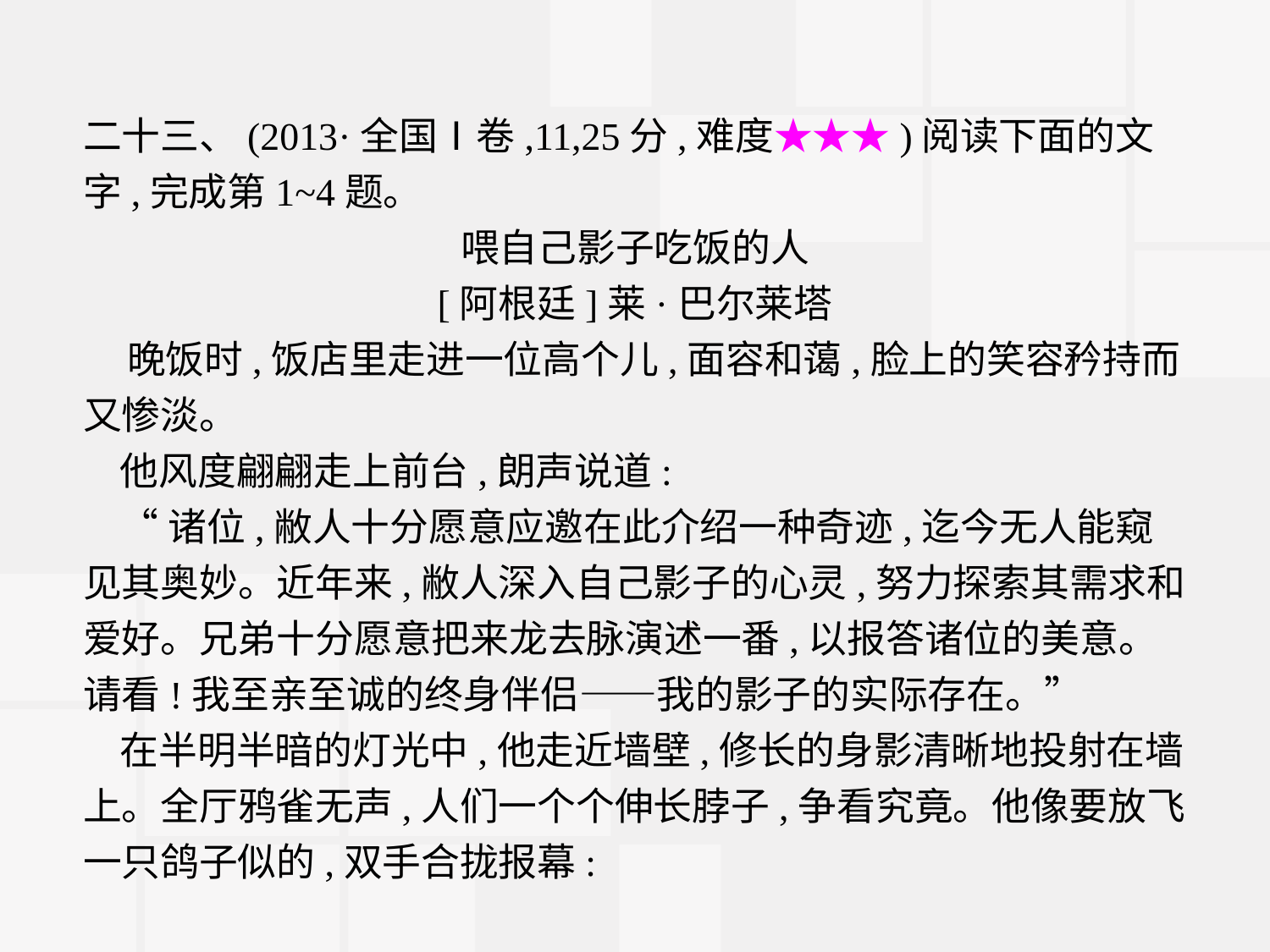

二十三、(2013·全国Ⅰ卷,11,25分,难度★★★)阅读下面的文字,完成第1~4题。
喂自己影子吃饭的人
[阿根廷]莱·巴尔莱塔
    晚饭时,饭店里走进一位高个儿,面容和蔼,脸上的笑容矜持而又惨淡。
他风度翩翩走上前台,朗声说道:
“诸位,敝人十分愿意应邀在此介绍一种奇迹,迄今无人能窥见其奥妙。近年来,敝人深入自己影子的心灵,努力探索其需求和爱好。兄弟十分愿意把来龙去脉演述一番,以报答诸位的美意。请看!我至亲至诚的终身伴侣——我的影子的实际存在。”
在半明半暗的灯光中,他走近墙壁,修长的身影清晰地投射在墙上。全厅鸦雀无声,人们一个个伸长脖子,争看究竟。他像要放飞一只鸽子似的,双手合拢报幕: